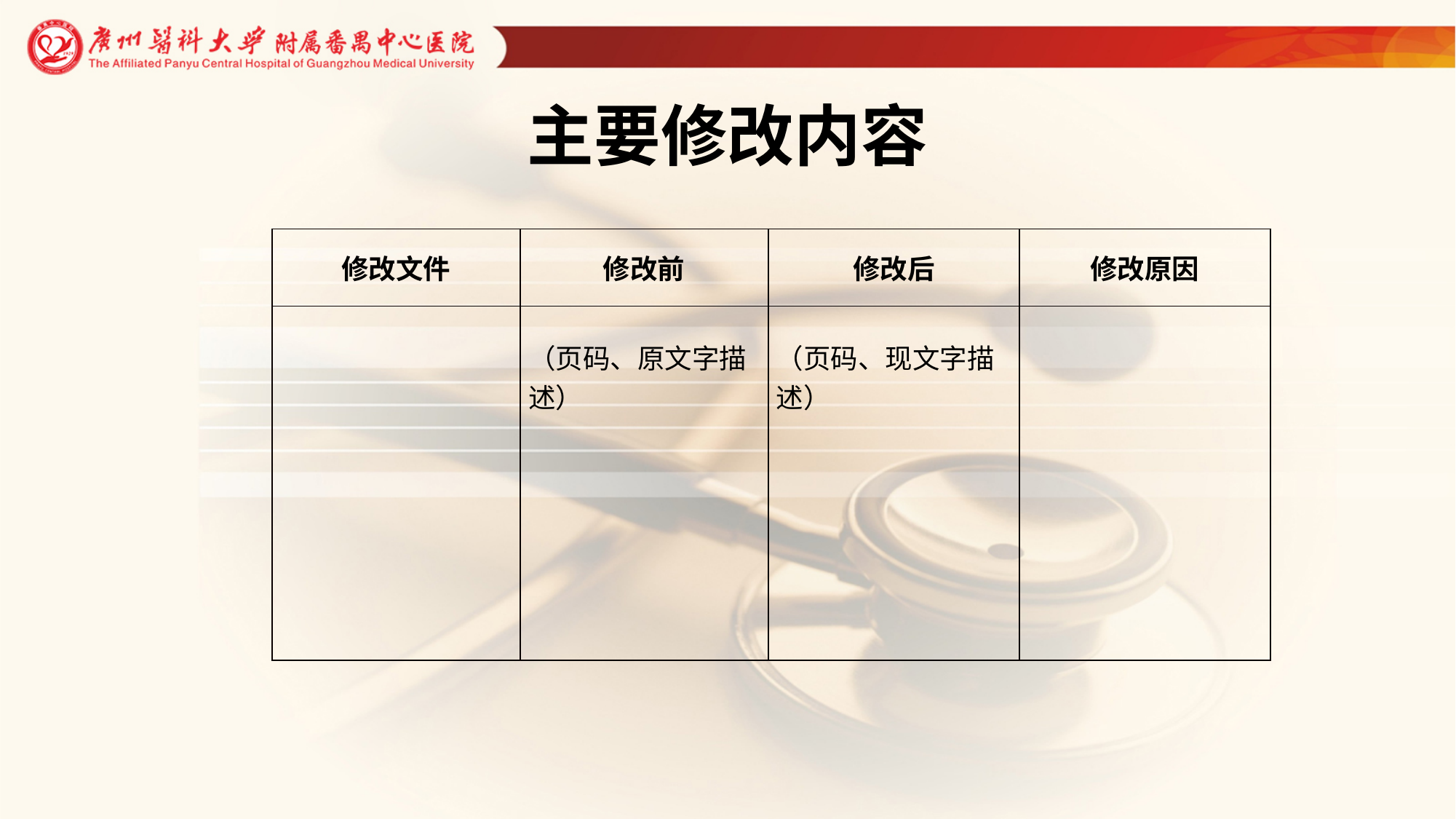

# 主要修改内容
| 修改文件 | 修改前 | 修改后 | 修改原因 |
| --- | --- | --- | --- |
|  | （页码、原文字描述） | （页码、现文字描述） |  |